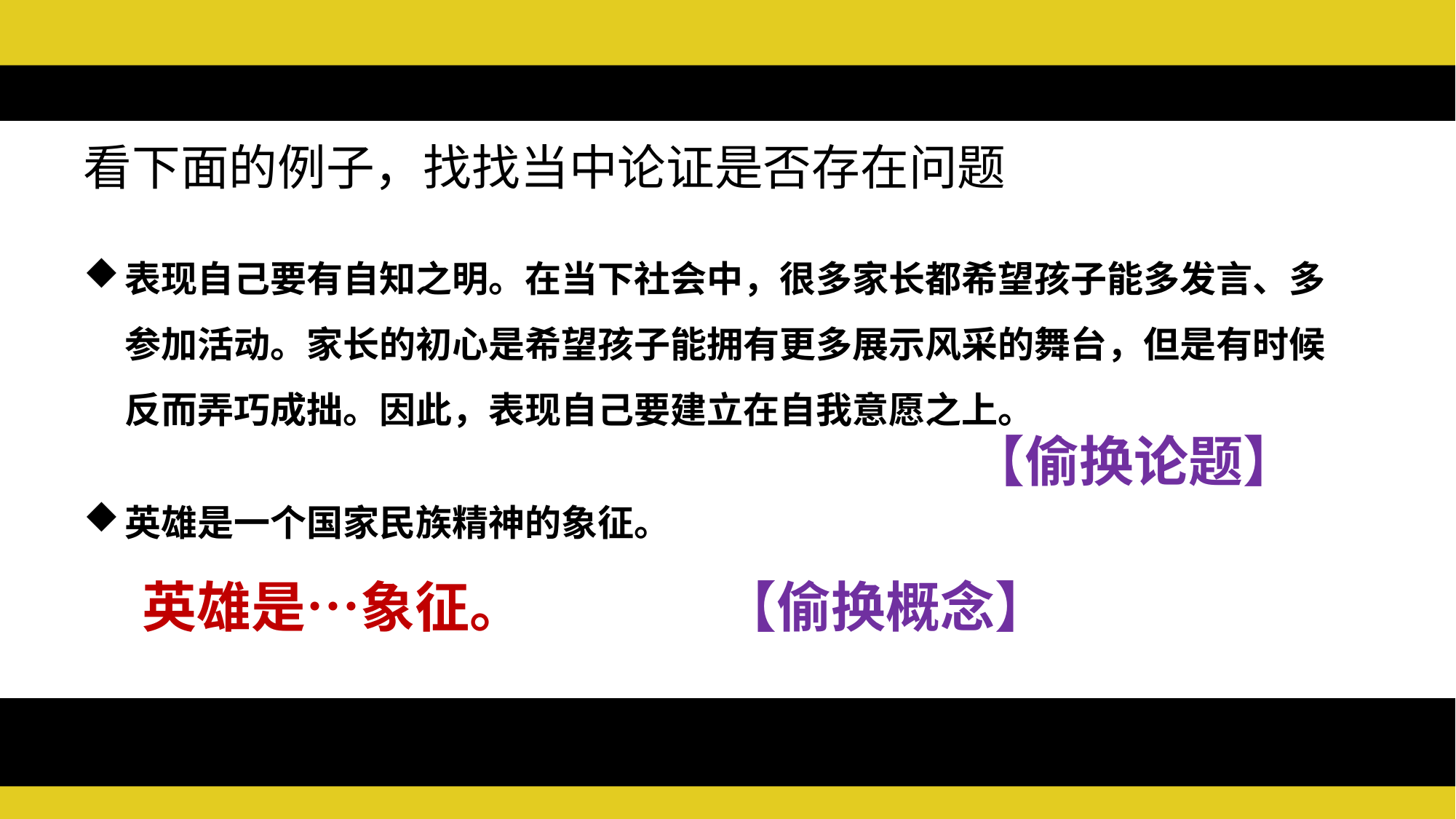

看下面的例子，找找当中论证是否存在问题
表现自己要有自知之明。在当下社会中，很多家长都希望孩子能多发言、多参加活动。家长的初心是希望孩子能拥有更多展示风采的舞台，但是有时候反而弄巧成拙。因此，表现自己要建立在自我意愿之上。
【偷换论题】
英雄是一个国家民族精神的象征。
英雄是…象征。                【偷换概念】